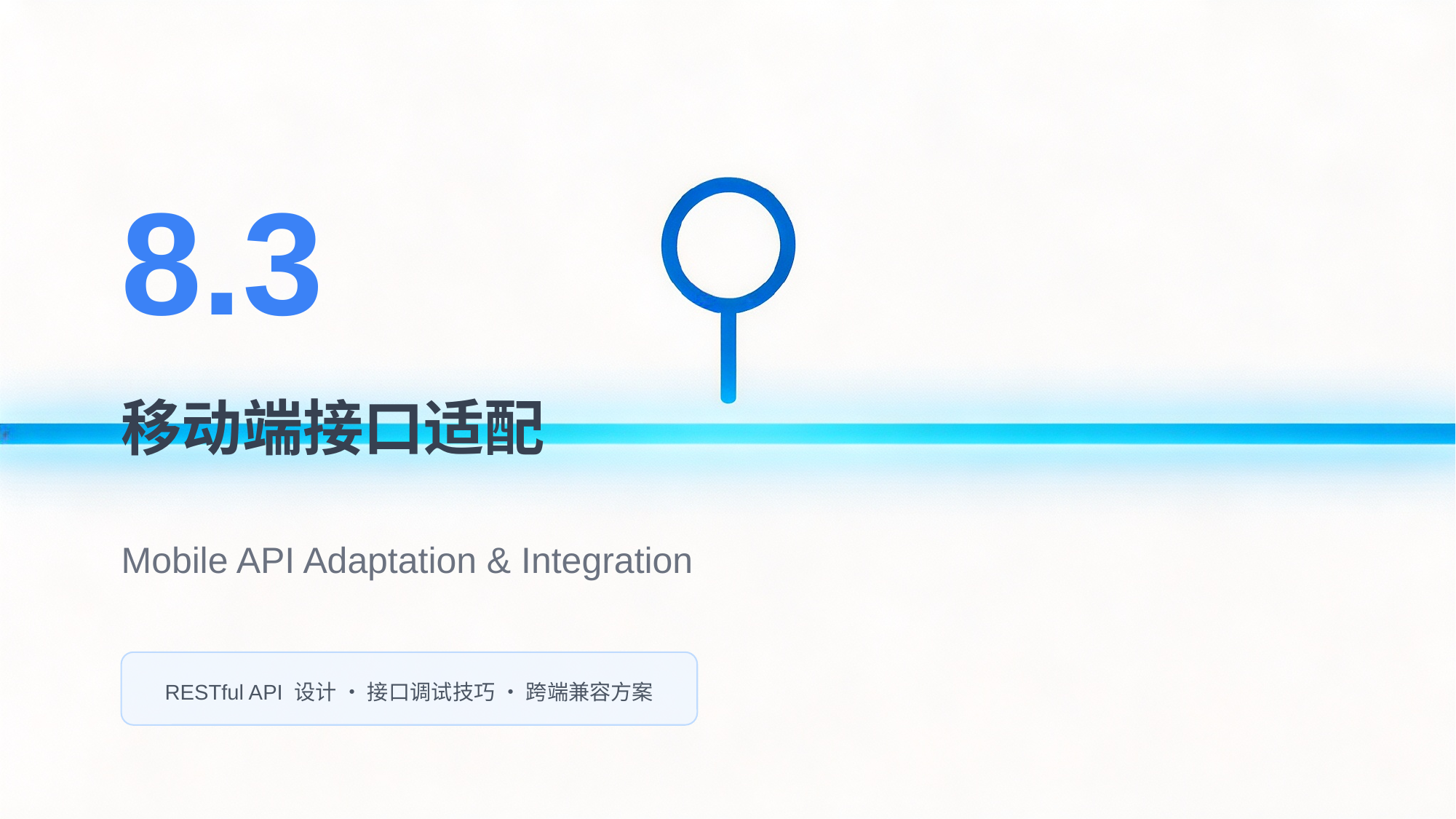

8.3
移动端接口适配
Mobile API Adaptation & Integration

RESTful API 设计 • 接口调试技巧 • 跨端兼容方案